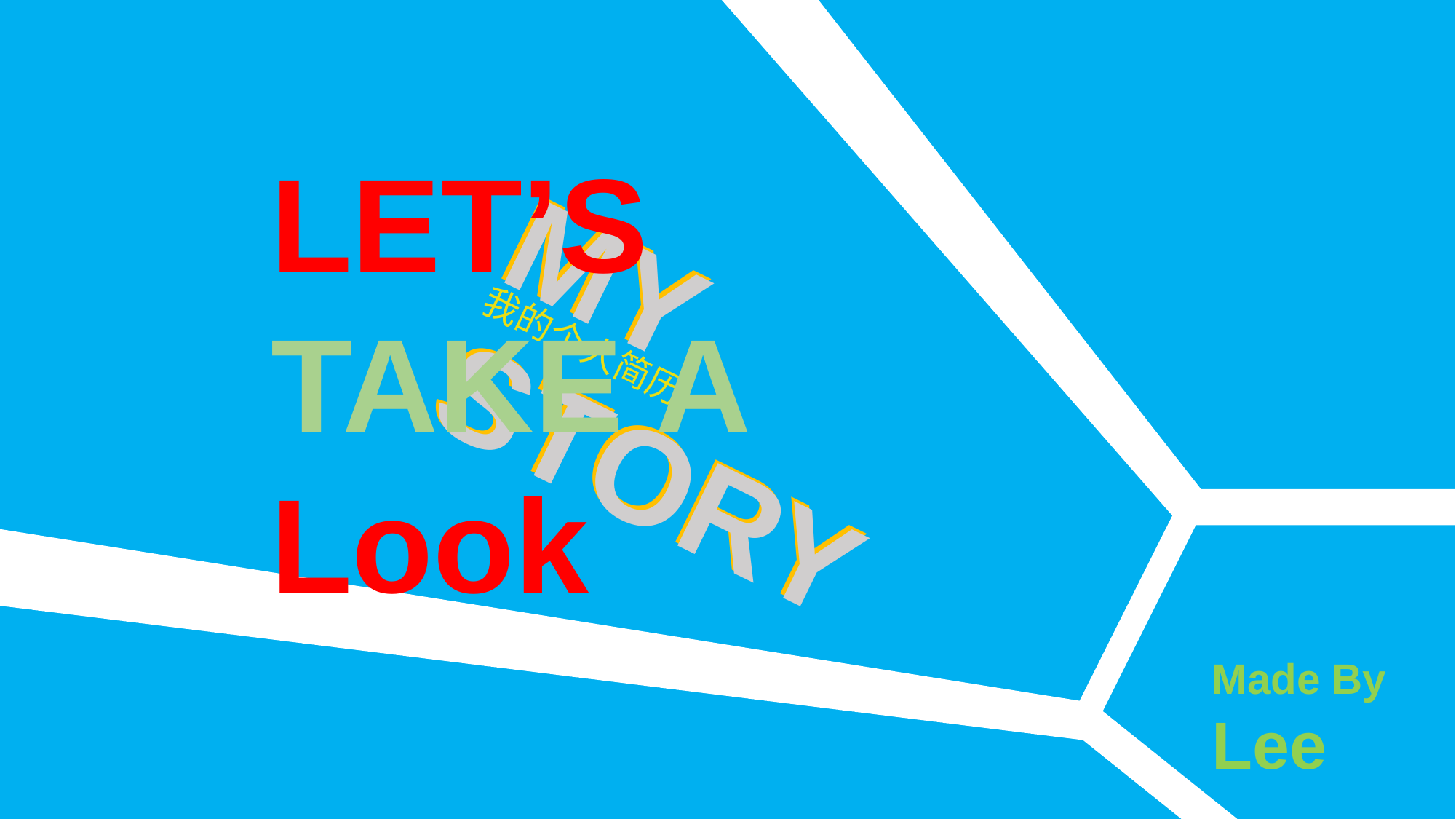

MY STORY
MY STORY
我的个人简历

Made By Lee

LET’S TAKE A Look